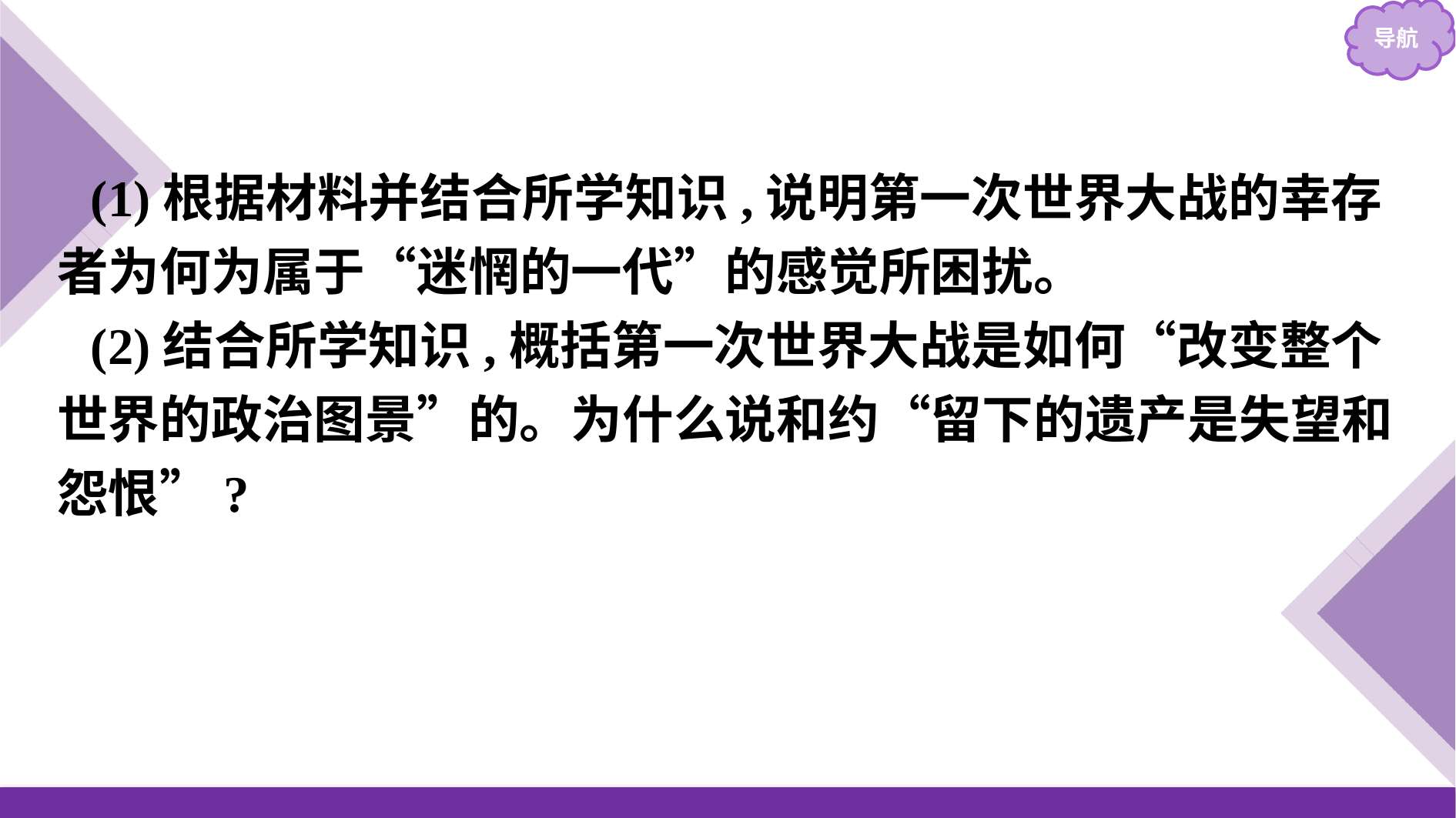

(1)根据材料并结合所学知识,说明第一次世界大战的幸存者为何为属于“迷惘的一代”的感觉所困扰。
(2)结合所学知识,概括第一次世界大战是如何“改变整个世界的政治图景”的。为什么说和约“留下的遗产是失望和怨恨”?